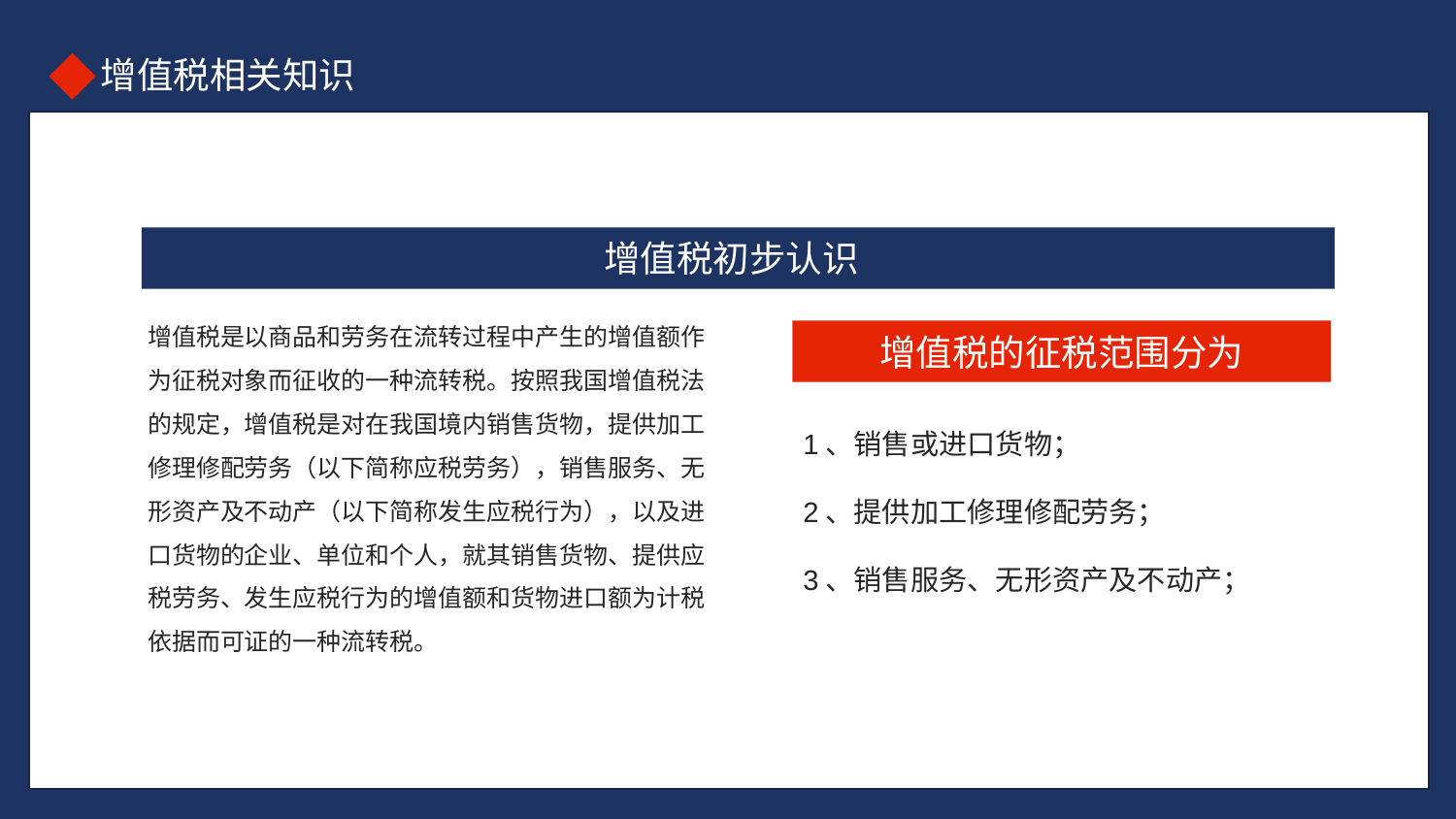

增值税初步认识
增值税是以商品和劳务在流转过程中产生的增值额作为征税对象而征收的一种流转税。按照我国增值税法的规定，增值税是对在我国境内销售货物，提供加工修理修配劳务（以下简称应税劳务），销售服务、无形资产及不动产（以下简称发生应税行为），以及进口货物的企业、单位和个人，就其销售货物、提供应税劳务、发生应税行为的增值额和货物进口额为计税依据而可证的一种流转税。
增值税的征税范围分为
1、销售或进口货物；
2、提供加工修理修配劳务；
3、销售服务、无形资产及不动产；